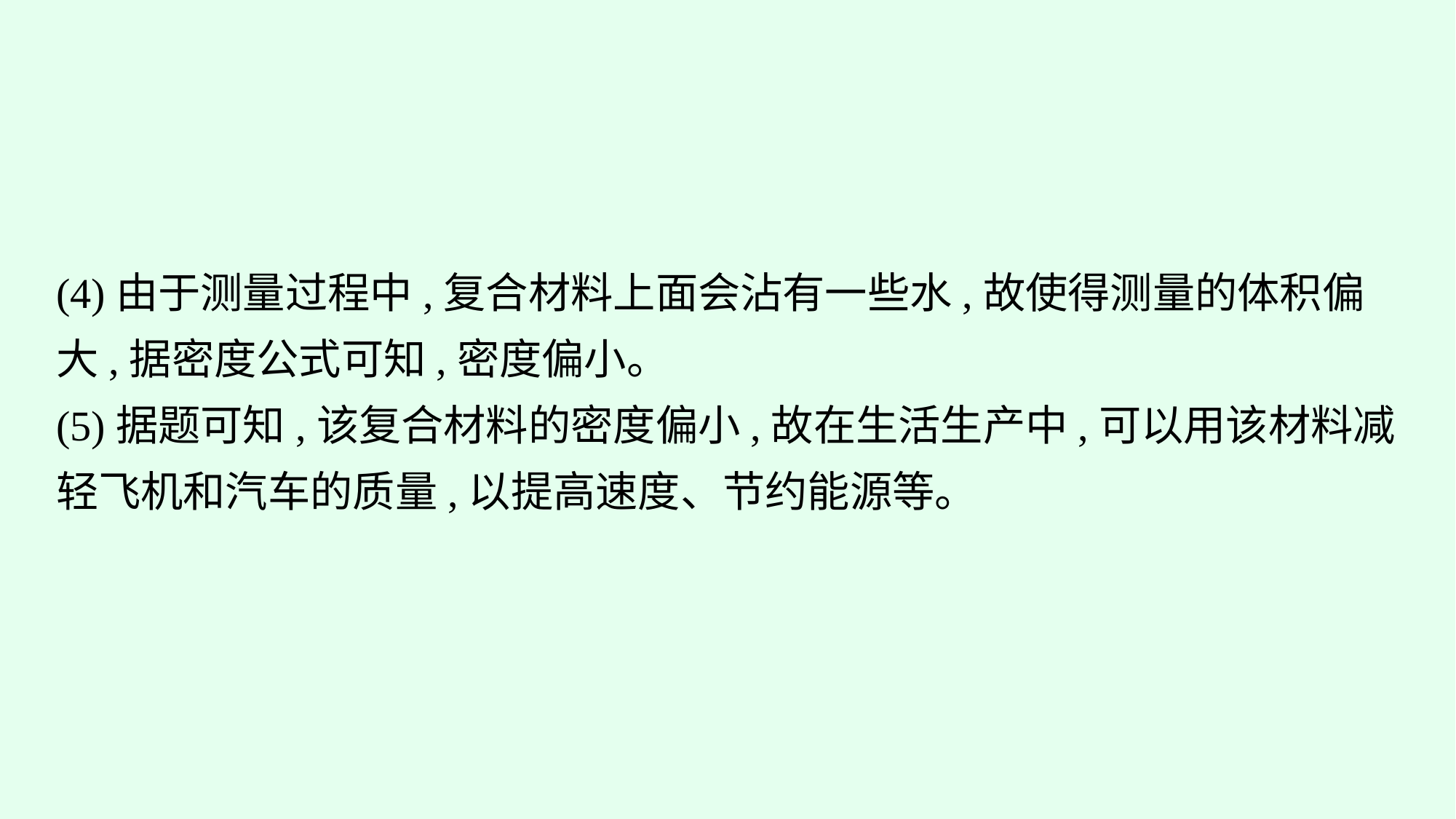

(4)由于测量过程中,复合材料上面会沾有一些水,故使得测量的体积偏大,据密度公式可知,密度偏小。
(5)据题可知,该复合材料的密度偏小,故在生活生产中,可以用该材料减轻飞机和汽车的质量,以提高速度、节约能源等。